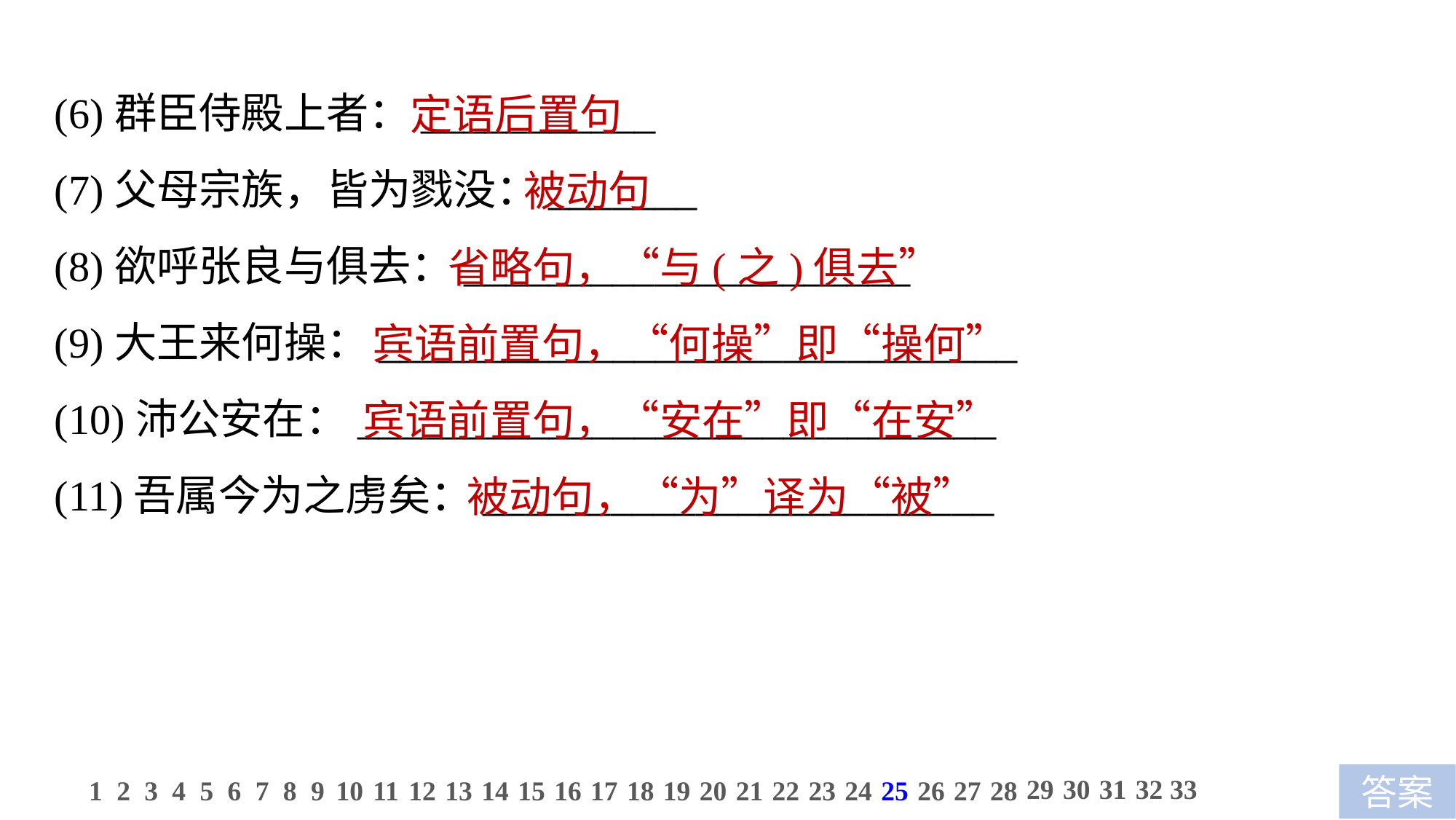

(6)群臣侍殿上者：___________
(7)父母宗族，皆为戮没：_______
(8)欲呼张良与俱去：_____________________
(9)大王来何操：______________________________
(10)沛公安在：______________________________
(11)吾属今为之虏矣：________________________
      定语后置句
                  被动句
          省略句，“与(之)俱去”
  宾语前置句，“何操”即“操何”
 宾语前置句，“安在”即“在安”
            被动句，“为”译为“被”
29
30
31
32
33
1
2
3
4
5
6
7
8
9
10
11
12
13
14
15
16
17
18
19
20
21
22
23
24
25
26
27
28
答案